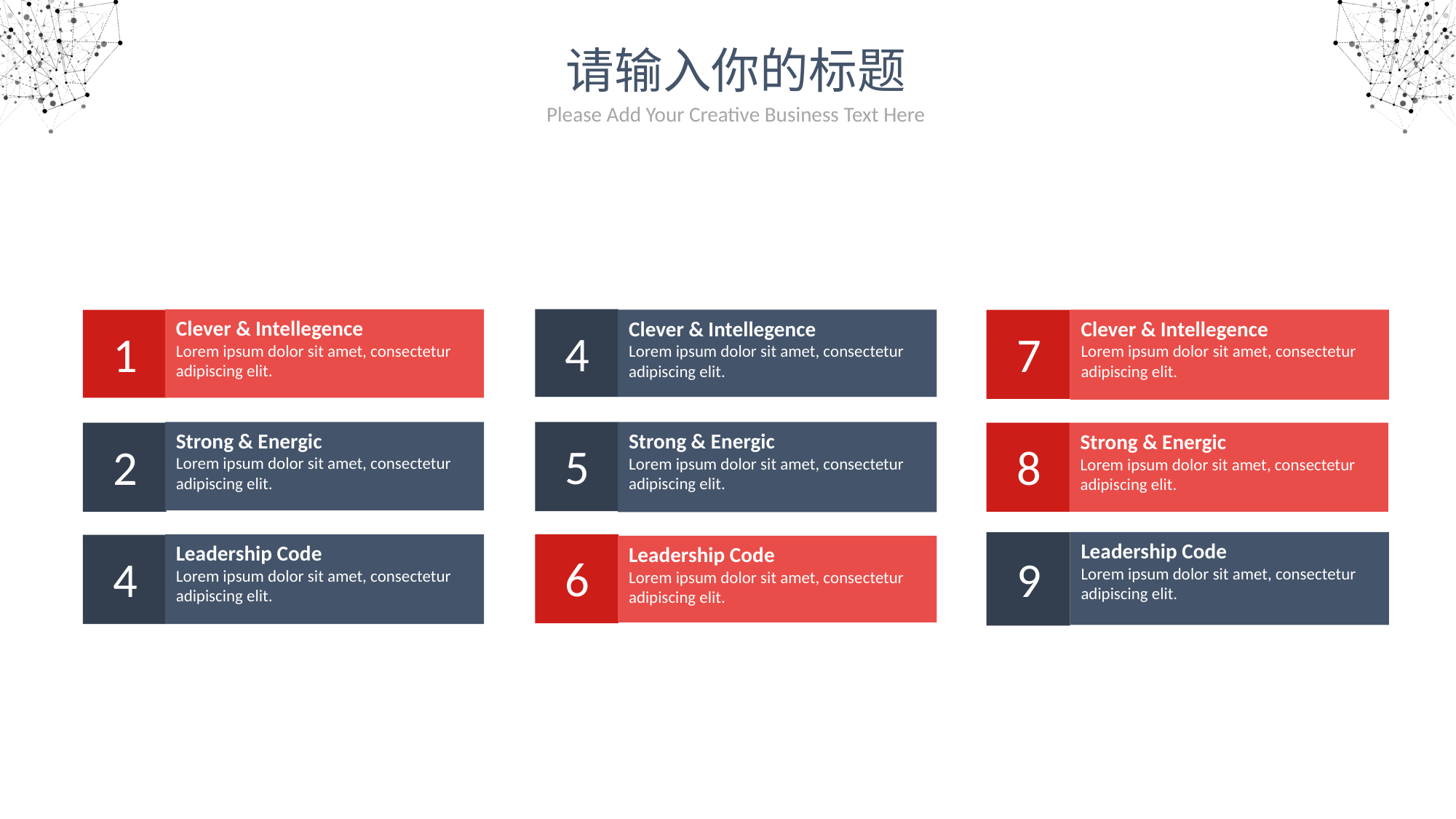

请输入你的标题
Please Add Your Creative Business Text Here

4

1

7

Clever & Intellegence
Lorem ipsum dolor sit amet, consectetur adipiscing elit.
Clever & Intellegence
Lorem ipsum dolor sit amet, consectetur adipiscing elit.
Clever & Intellegence
Lorem ipsum dolor sit amet, consectetur adipiscing elit.
5

2

8

Strong & Energic
Lorem ipsum dolor sit amet, consectetur adipiscing elit.
Strong & Energic
Lorem ipsum dolor sit amet, consectetur adipiscing elit.
Strong & Energic
Lorem ipsum dolor sit amet, consectetur adipiscing elit.
6

Leadership Code
Lorem ipsum dolor sit amet, consectetur adipiscing elit.

9
4

Leadership Code
Lorem ipsum dolor sit amet, consectetur adipiscing elit.
Leadership Code
Lorem ipsum dolor sit amet, consectetur adipiscing elit.